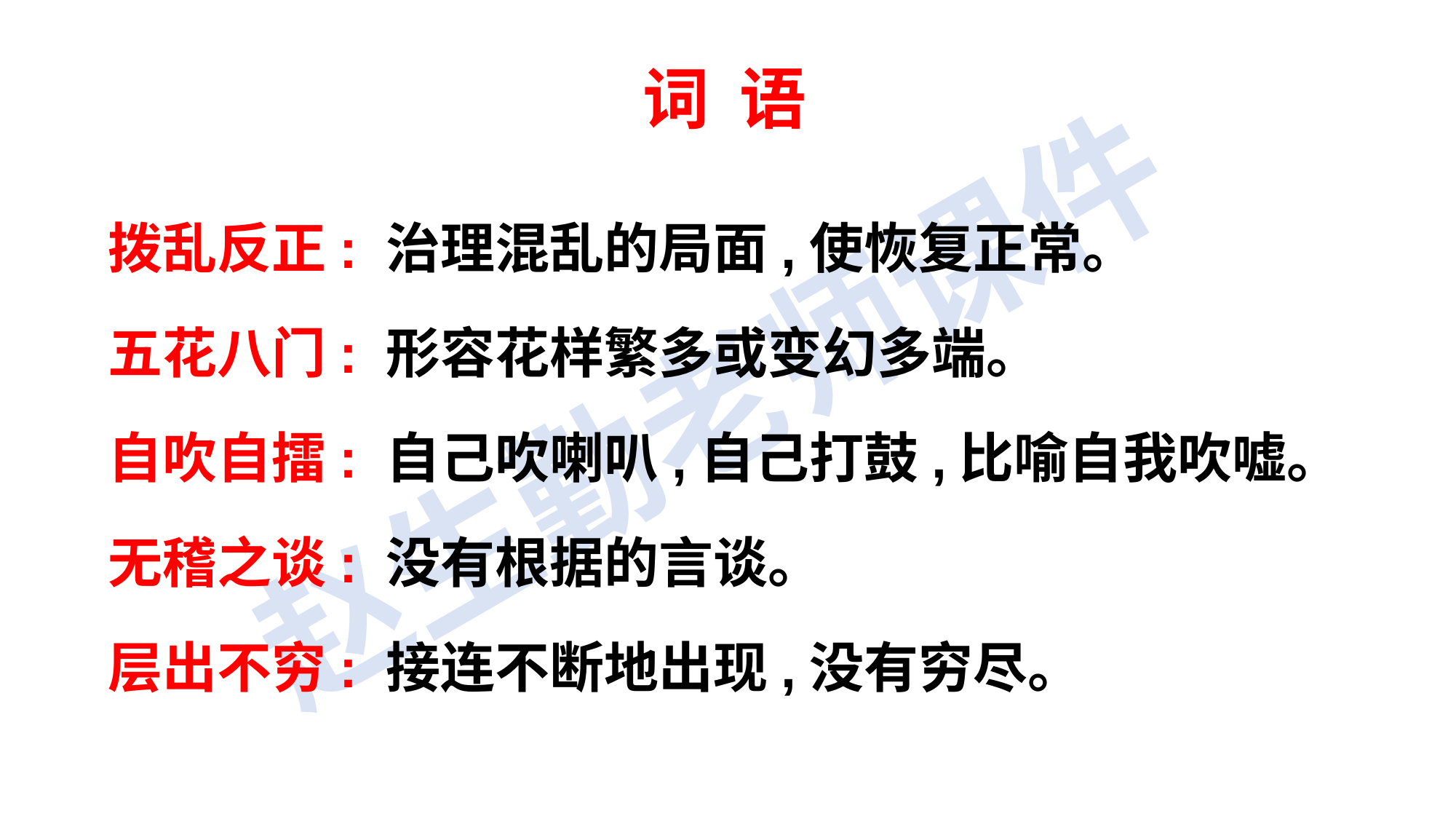

词  语
拨乱反正: 治理混乱的局面,使恢复正常。
五花八门: 形容花样繁多或变幻多端。
自吹自擂: 自己吹喇叭,自己打鼓,比喻自我吹嘘。
无稽之谈: 没有根据的言谈。
层出不穷: 接连不断地出现,没有穷尽。